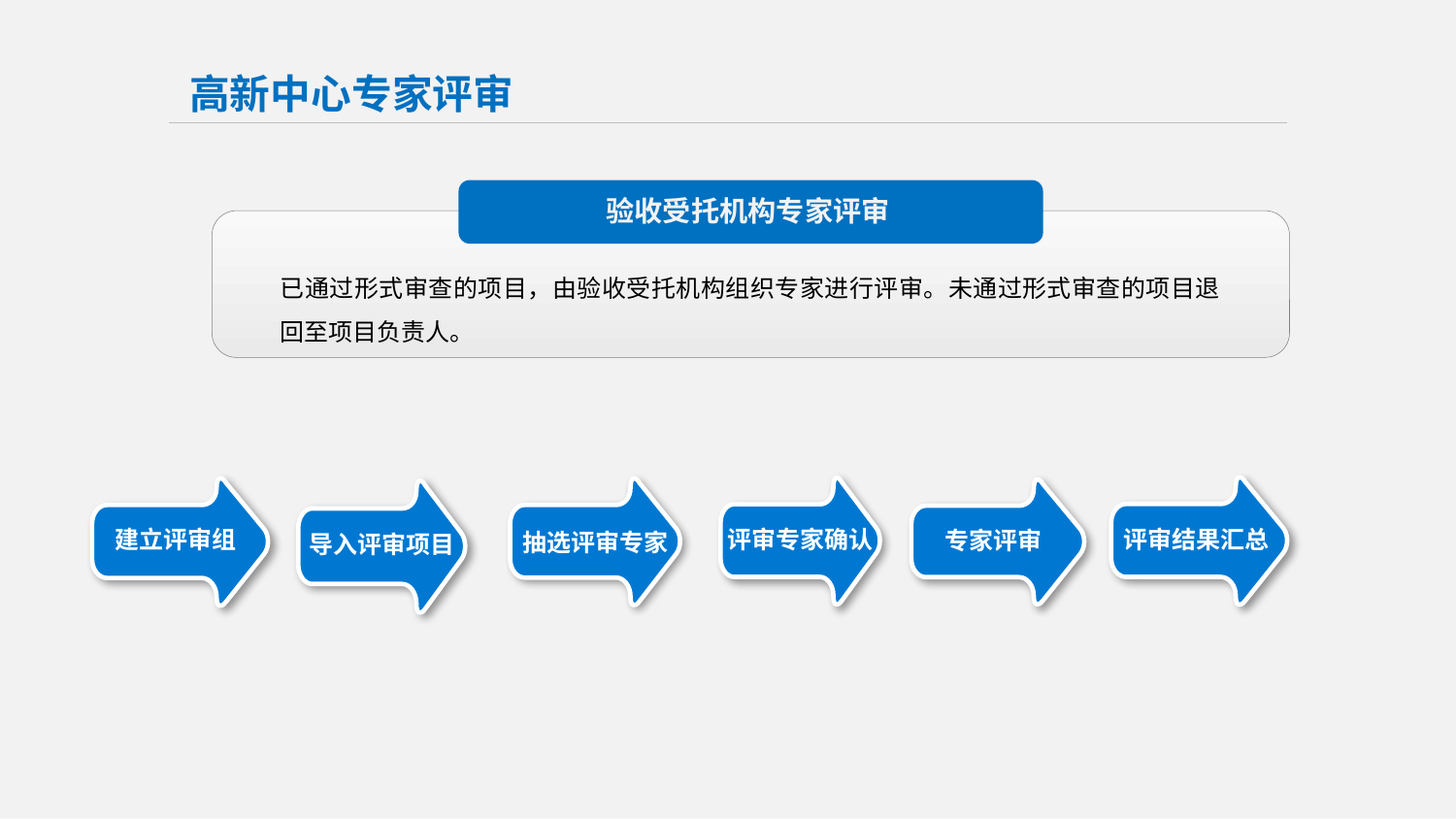

高新中心专家评审

验收受托机构专家评审

已通过形式审查的项目，由验收受托机构组织专家进行评审。未通过形式审查的项目退回至项目负责人。

建立评审组
评审专家确认
评审结果汇总
专家评审
抽选评审专家
导入评审项目